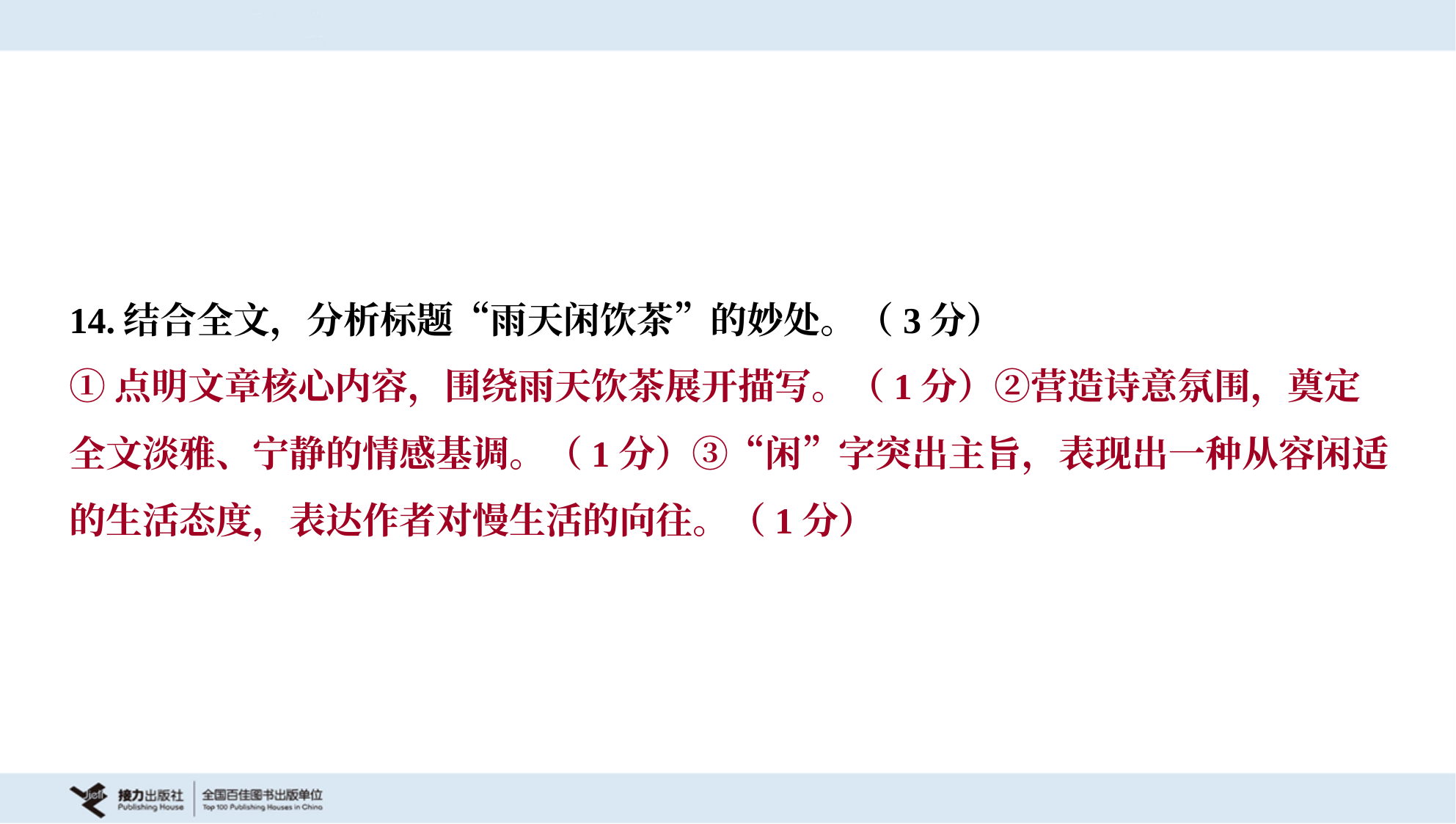

14.结合全文，分析标题“雨天闲饮茶”的妙处。（3分）
①点明文章核心内容，围绕雨天饮茶展开描写。（1分）②营造诗意氛围，奠定
全文淡雅、宁静的情感基调。（1分）③“闲”字突出主旨，表现出一种从容闲适
的生活态度，表达作者对慢生活的向往。（1分）